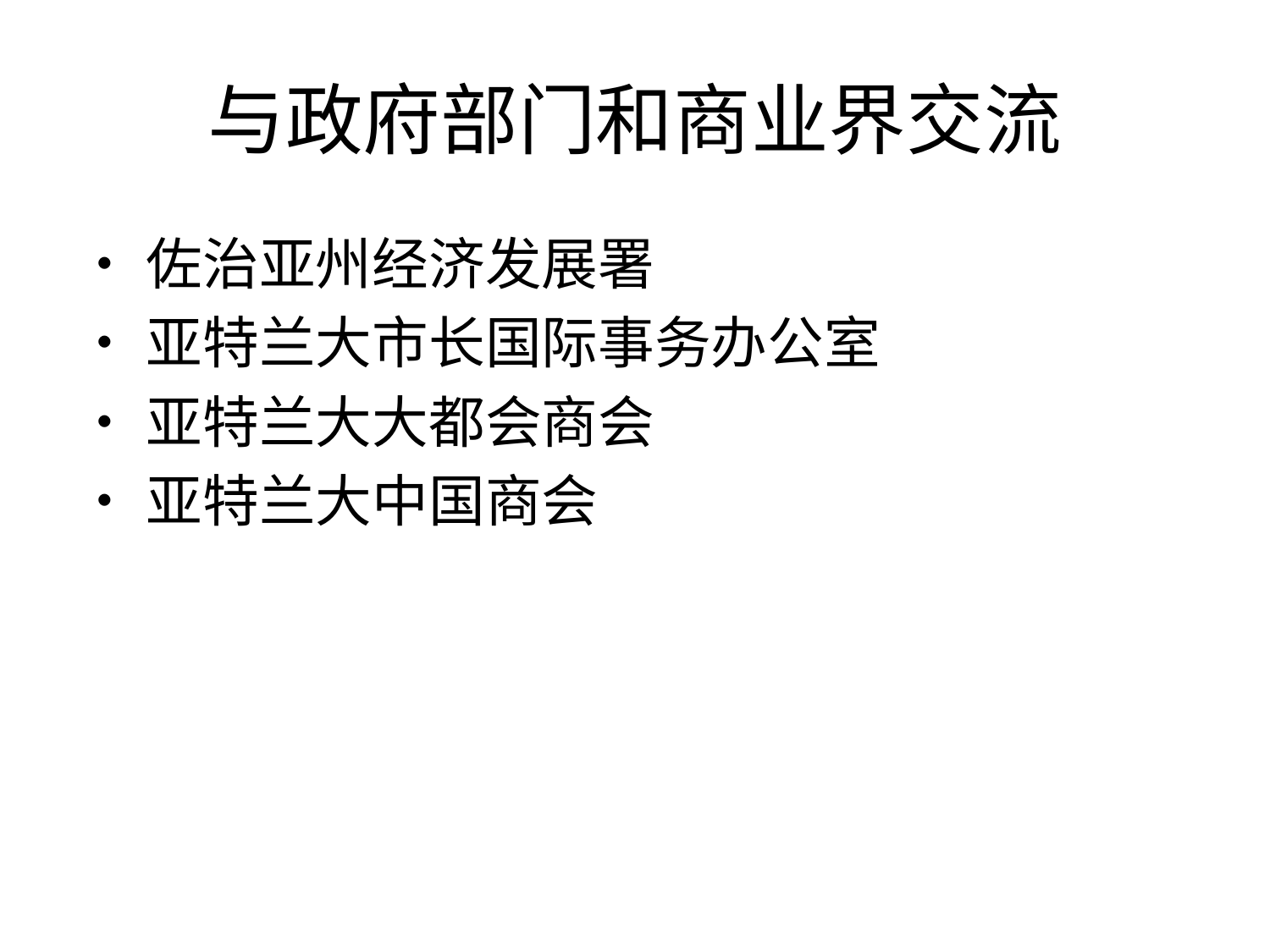

# 与政府部门和商业界交流
•佐治亚州经济发展署
•亚特兰大市长国际事务办公室
•亚特兰大大都会商会
•亚特兰大中国商会